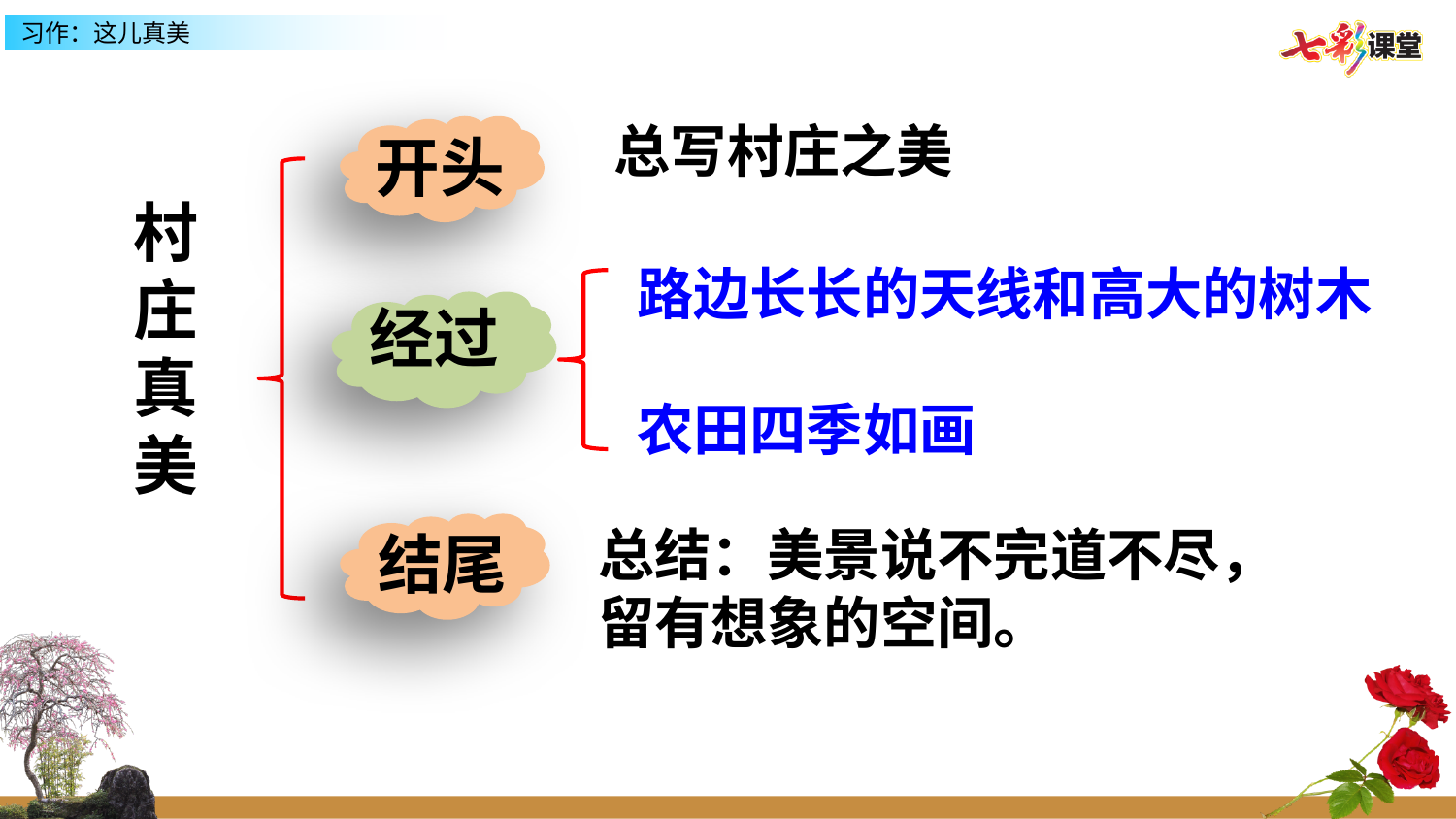

总写村庄之美

开头

村庄真美
路边长长的天线和高大的树木

农田四季如画

经过

总结：美景说不完道不尽，留有想象的空间。

结尾